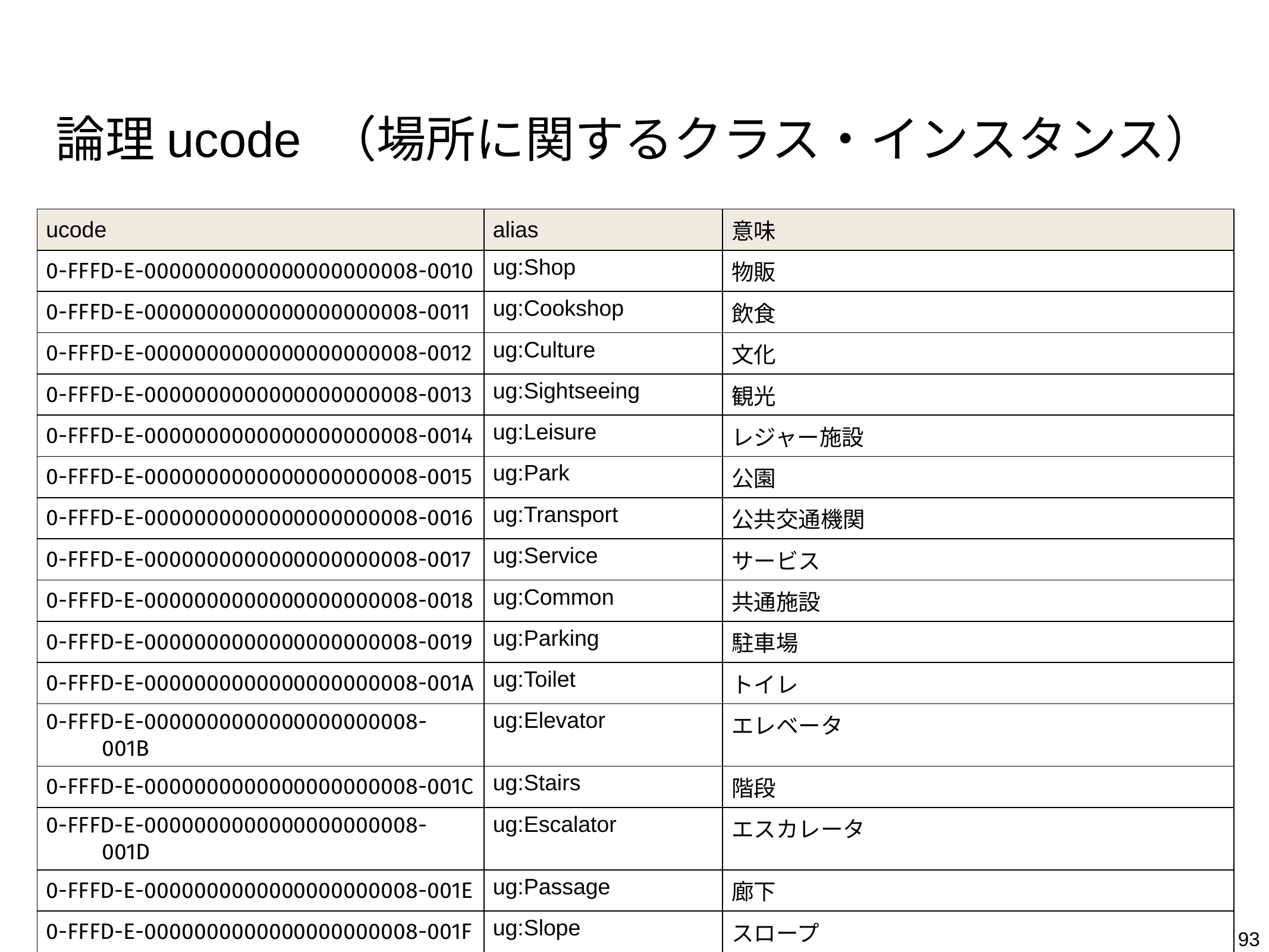

# 論理ucode （場所に関するクラス・インスタンス）
| ucode | alias | 意味 |
| --- | --- | --- |
| 0-FFFD-E-0000000000000000000008-0010 | ug:Shop | 物販 |
| 0-FFFD-E-0000000000000000000008-0011 | ug:Cookshop | 飲食 |
| 0-FFFD-E-0000000000000000000008-0012 | ug:Culture | 文化 |
| 0-FFFD-E-0000000000000000000008-0013 | ug:Sightseeing | 観光 |
| 0-FFFD-E-0000000000000000000008-0014 | ug:Leisure | レジャー施設 |
| 0-FFFD-E-0000000000000000000008-0015 | ug:Park | 公園 |
| 0-FFFD-E-0000000000000000000008-0016 | ug:Transport | 公共交通機関 |
| 0-FFFD-E-0000000000000000000008-0017 | ug:Service | サービス |
| 0-FFFD-E-0000000000000000000008-0018 | ug:Common | 共通施設 |
| 0-FFFD-E-0000000000000000000008-0019 | ug:Parking | 駐車場 |
| 0-FFFD-E-0000000000000000000008-001A | ug:Toilet | トイレ |
| 0-FFFD-E-0000000000000000000008-001B | ug:Elevator | エレベータ |
| 0-FFFD-E-0000000000000000000008-001C | ug:Stairs | 階段 |
| 0-FFFD-E-0000000000000000000008-001D | ug:Escalator | エスカレータ |
| 0-FFFD-E-0000000000000000000008-001E | ug:Passage | 廊下 |
| 0-FFFD-E-0000000000000000000008-001F | ug:Slope | スロープ |
93